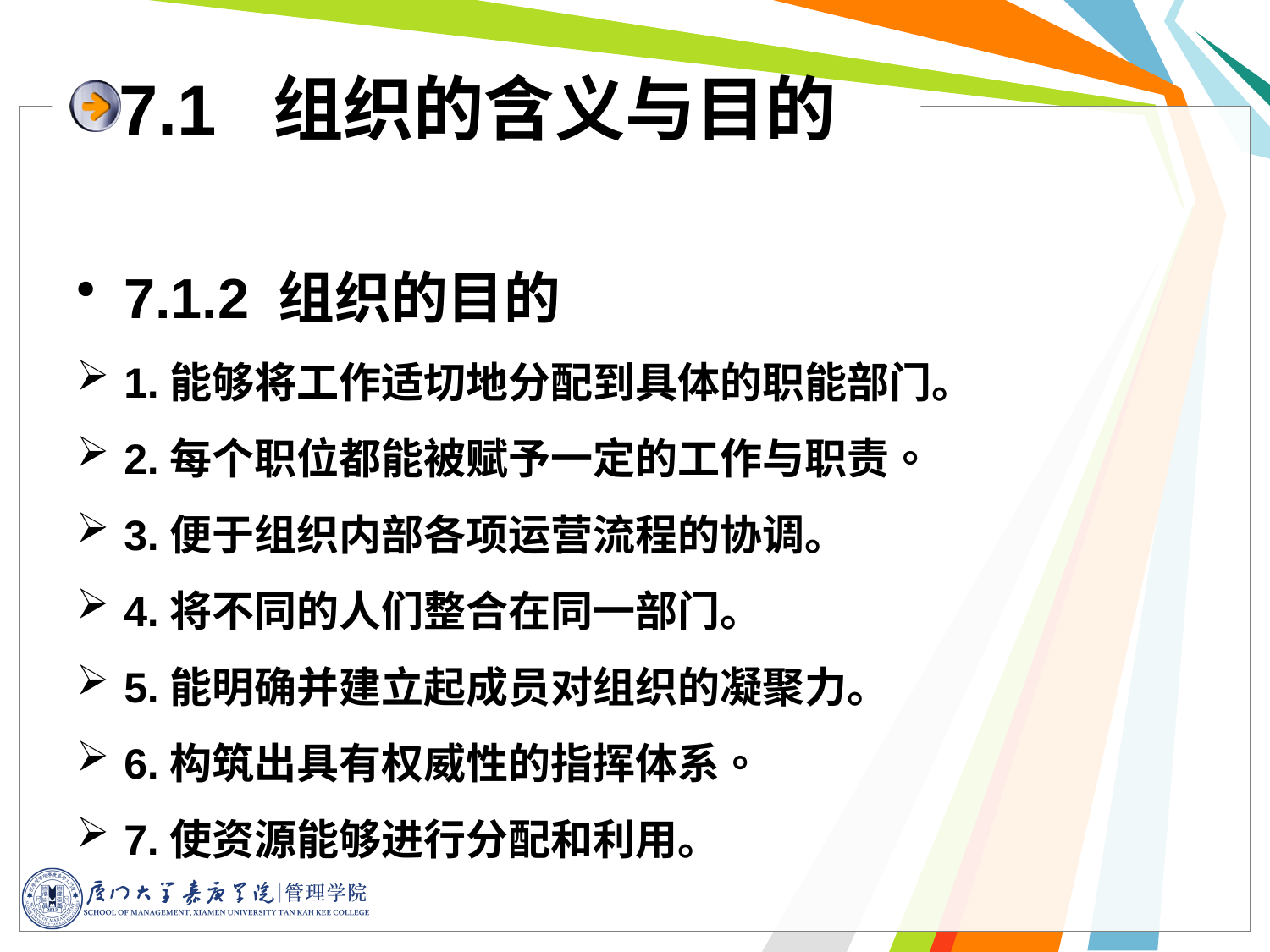

# 7.1  组织的含义与目的
7.1.2 组织的目的
1.能够将工作适切地分配到具体的职能部门。
2.每个职位都能被赋予一定的工作与职责。
3.便于组织内部各项运营流程的协调。
4.将不同的人们整合在同一部门。
5.能明确并建立起成员对组织的凝聚力。
6.构筑出具有权威性的指挥体系。
7.使资源能够进行分配和利用。